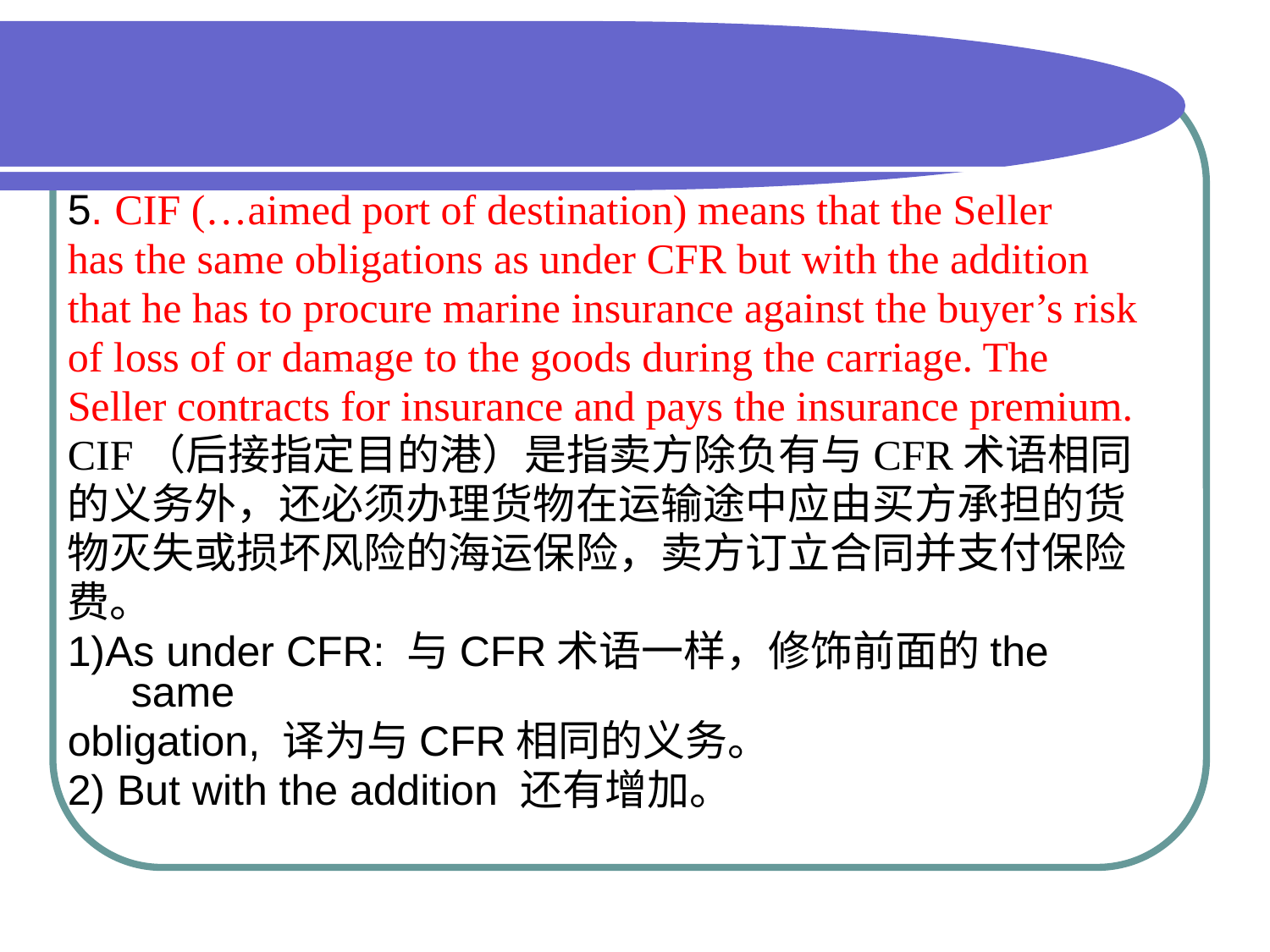

#
5. CIF (…aimed port of destination) means that the Seller
has the same obligations as under CFR but with the addition
that he has to procure marine insurance against the buyer’s risk
of loss of or damage to the goods during the carriage. The
Seller contracts for insurance and pays the insurance premium.
CIF（后接指定目的港）是指卖方除负有与CFR术语相同
的义务外，还必须办理货物在运输途中应由买方承担的货
物灭失或损坏风险的海运保险，卖方订立合同并支付保险
费。
1)As under CFR: 与CFR术语一样，修饰前面的the same
obligation, 译为与CFR相同的义务。
2) But with the addition 还有增加。